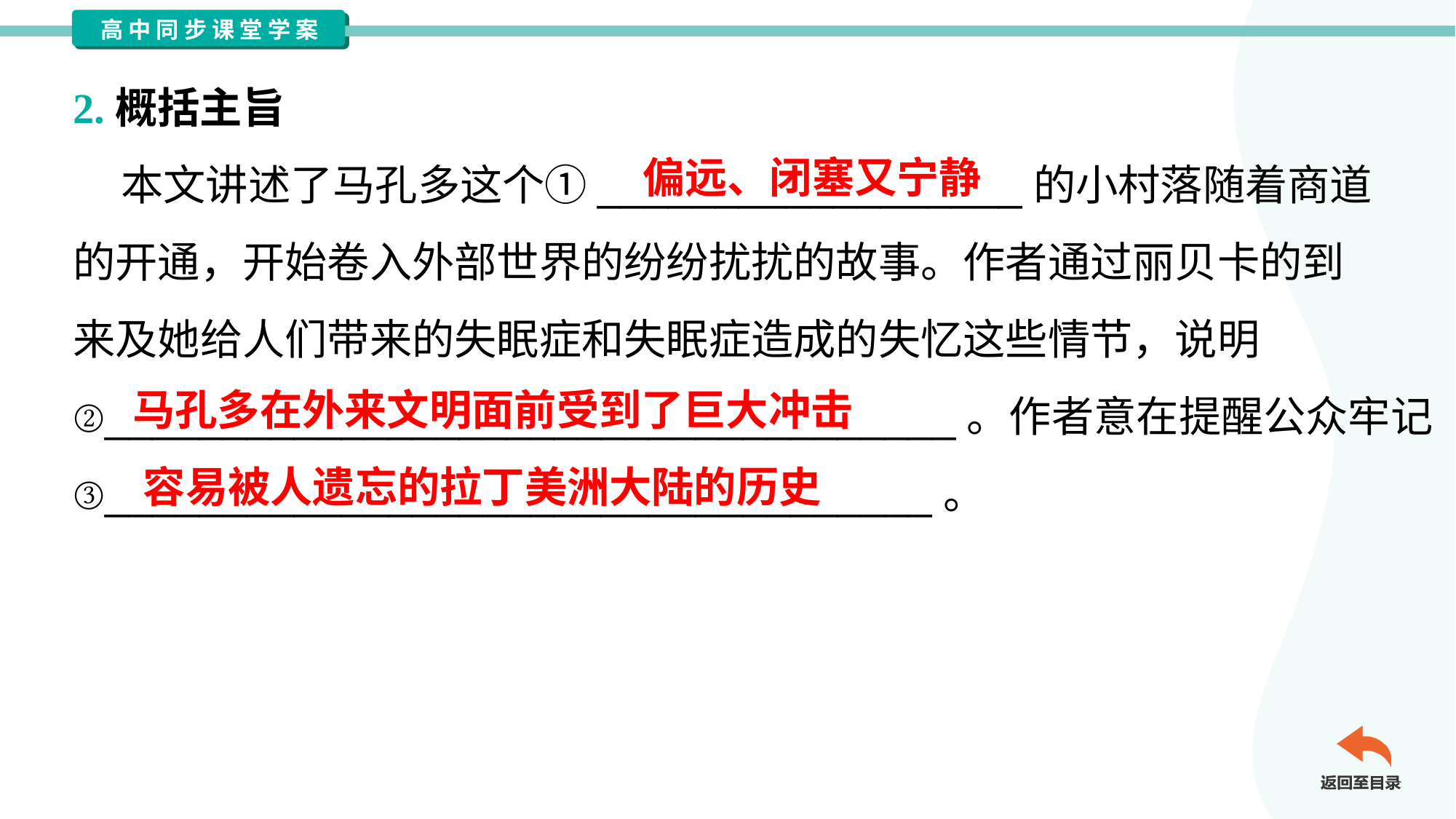

2.概括主旨
偏远、闭塞又宁静
    本文讲述了马孔多这个①__________________的小村落随着商道
的开通，开始卷入外部世界的纷纷扰扰的故事。作者通过丽贝卡的到
来及她给人们带来的失眠症和失眠症造成的失忆这些情节，说明
②____________________________________。作者意在提醒公众牢记
③___________________________________。
马孔多在外来文明面前受到了巨大冲击
容易被人遗忘的拉丁美洲大陆的历史